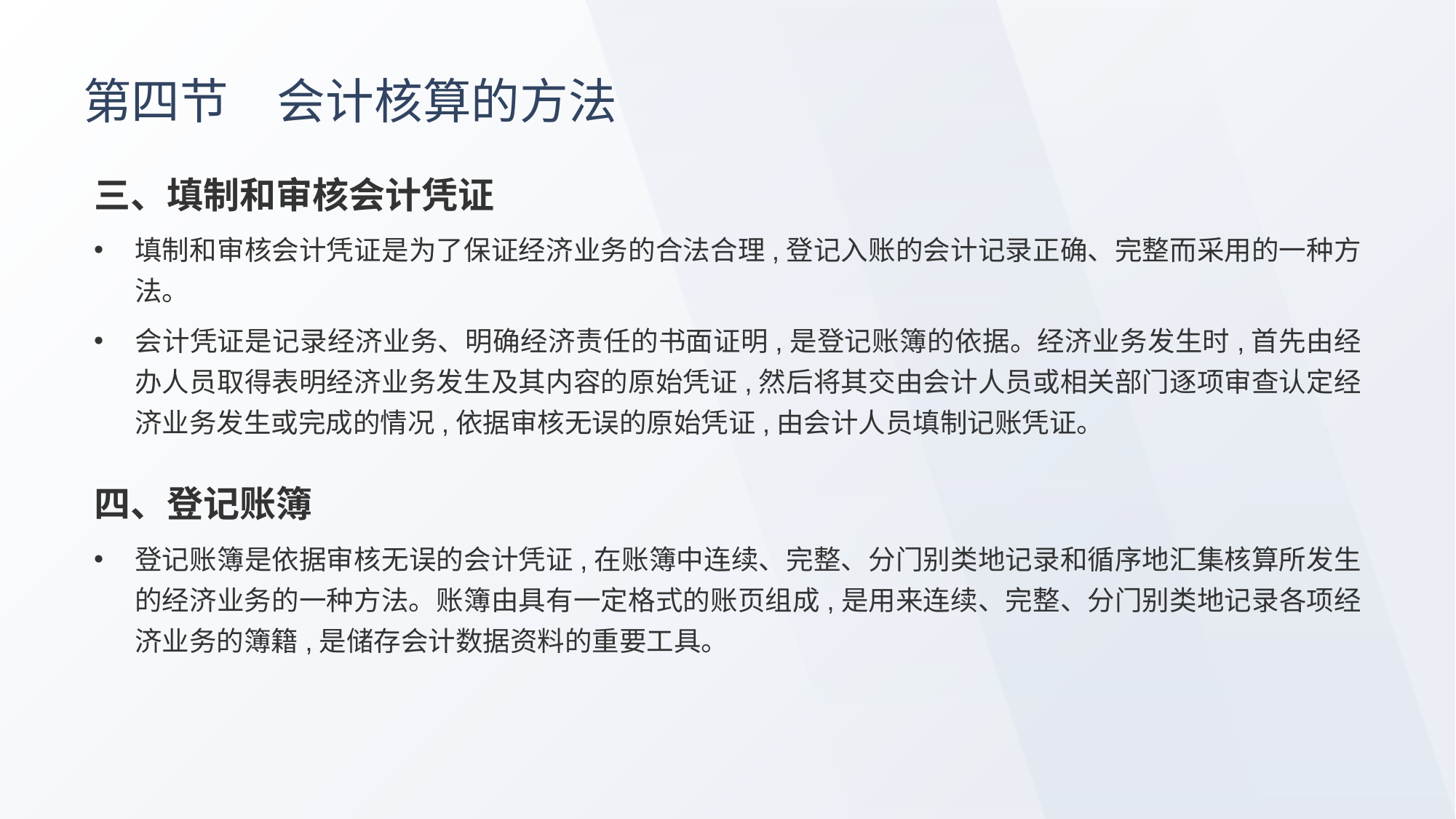

# 第四节　会计核算的方法
三、填制和审核会计凭证
填制和审核会计凭证是为了保证经济业务的合法合理,登记入账的会计记录正确、完整而采用的一种方法。
会计凭证是记录经济业务、明确经济责任的书面证明,是登记账簿的依据。经济业务发生时,首先由经办人员取得表明经济业务发生及其内容的原始凭证,然后将其交由会计人员或相关部门逐项审查认定经济业务发生或完成的情况,依据审核无误的原始凭证,由会计人员填制记账凭证。
四、登记账簿
登记账簿是依据审核无误的会计凭证,在账簿中连续、完整、分门别类地记录和循序地汇集核算所发生的经济业务的一种方法。账簿由具有一定格式的账页组成,是用来连续、完整、分门别类地记录各项经济业务的簿籍,是储存会计数据资料的重要工具。